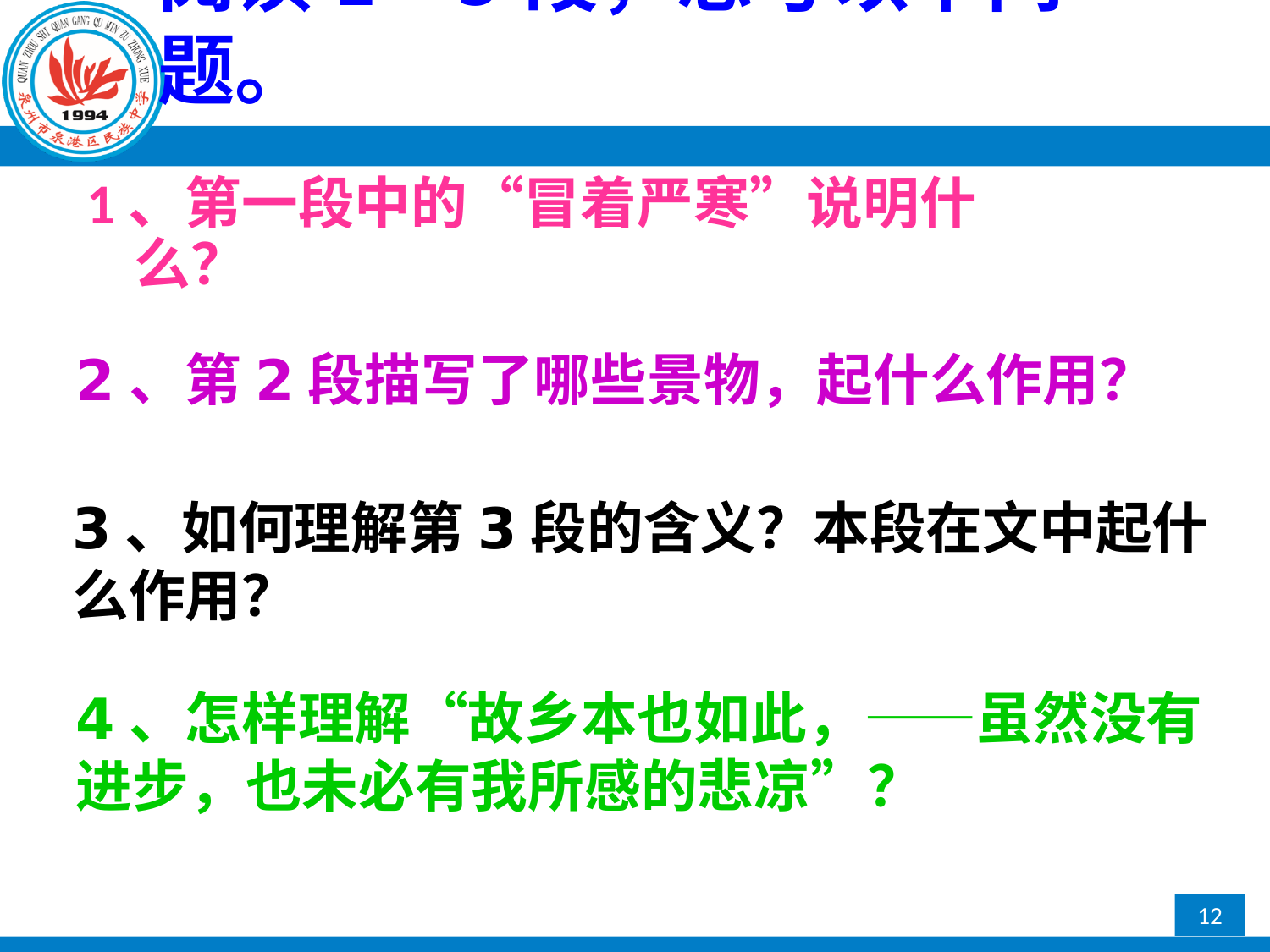

阅读1—5段，思考以下问题。
1、第一段中的“冒着严寒”说明什么？
2、第2段描写了哪些景物，起什么作用？
3、如何理解第3段的含义？本段在文中起什么作用？
4、怎样理解“故乡本也如此，——虽然没有进步，也未必有我所感的悲凉”？